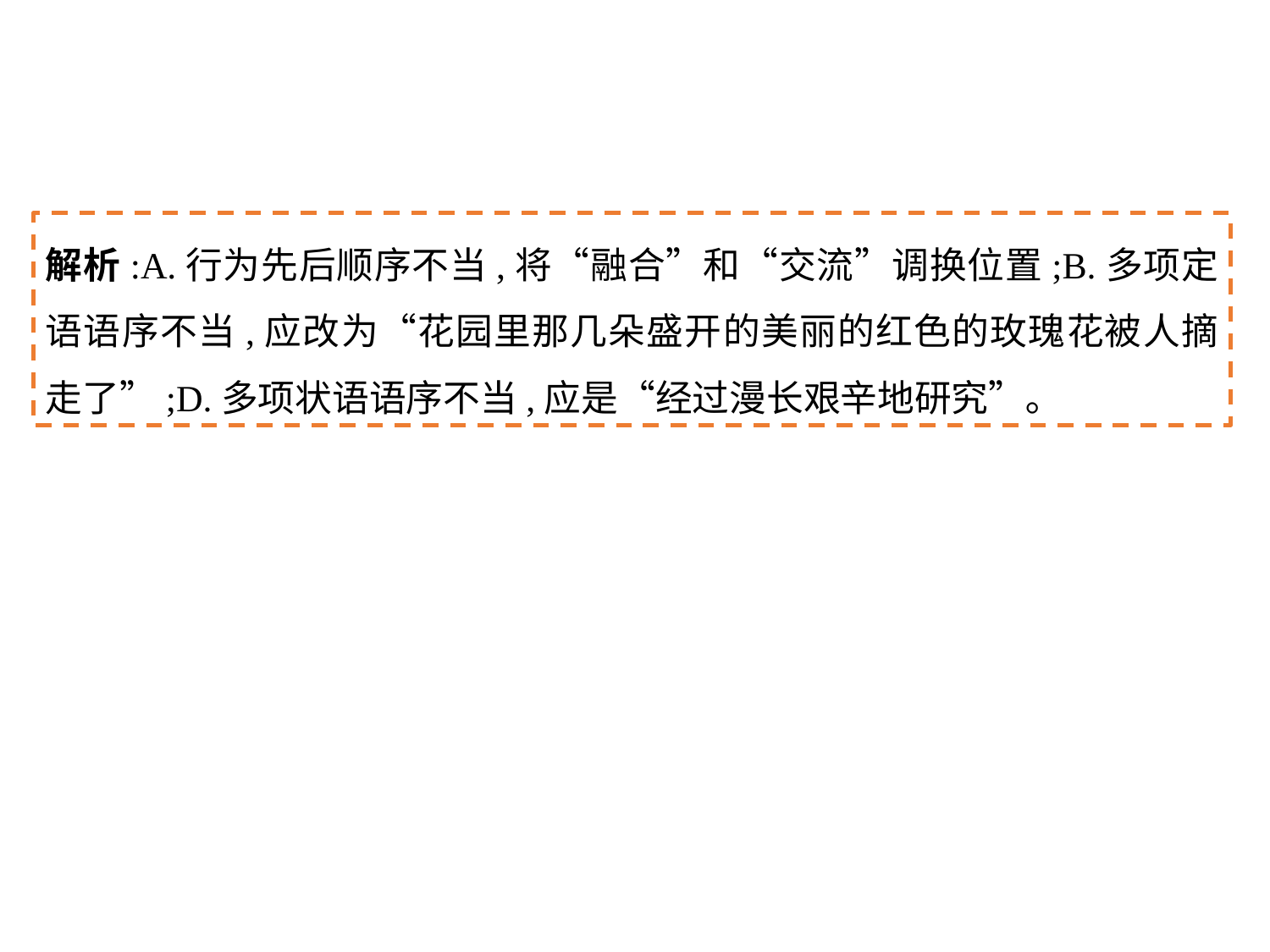

解析:A.行为先后顺序不当,将“融合”和“交流”调换位置;B.多项定语语序不当,应改为“花园里那几朵盛开的美丽的红色的玫瑰花被人摘走了”;D.多项状语语序不当,应是“经过漫长艰辛地研究”｡